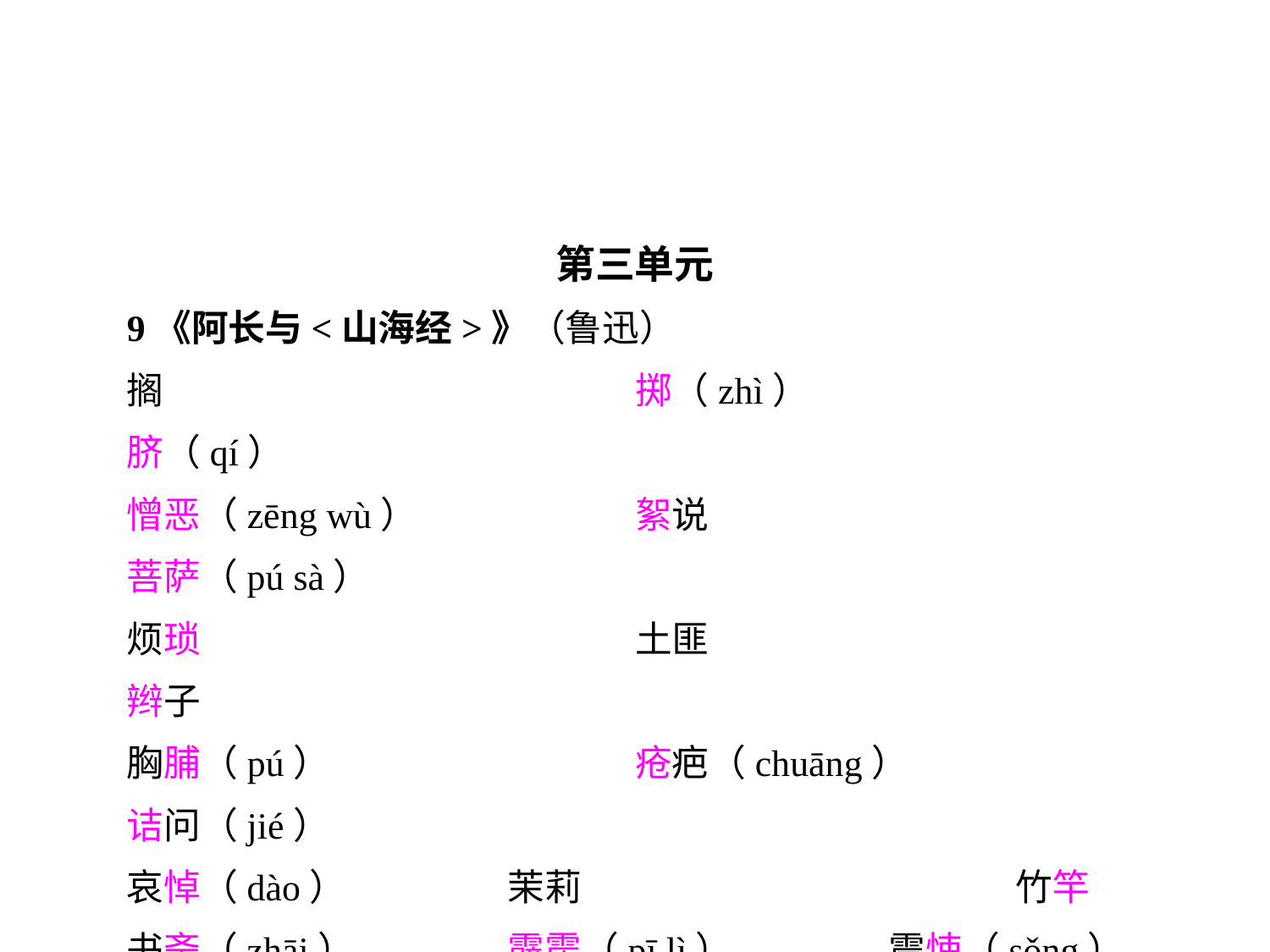

第三单元
9《阿长与<山海经>》（鲁迅）
搁				掷（zhì）			脐（qí）
憎恶（zēng wù）		絮说				菩萨（pú sà）
烦琐				土匪				辫子
胸脯（pú）			疮疤（chuāng）		诘问（jié）
哀悼（dào）		茉莉				竹竿
书斋（zhāi）		霹雳（pī lì）		震悚（sǒng）
粗拙（zhuō）		守寡				孤孀（shuāng）